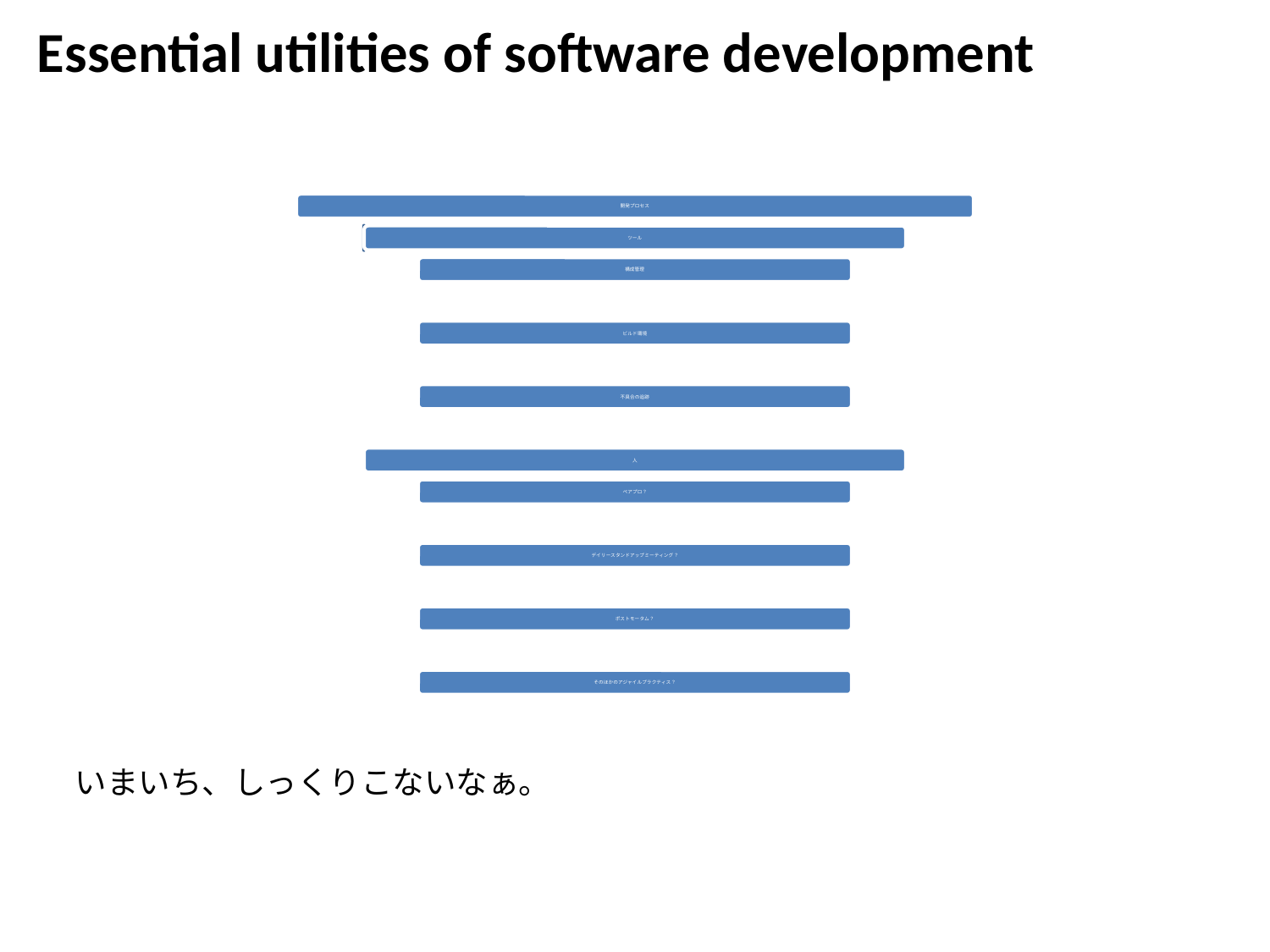

Essential utilities of software development
開発プロセス
ツール
構成管理
ビルド環境
人
ペアプロ？
不具合の追跡
ポストモータム？
デイリースタンドアップミーティング？
そのほかのアジャイルプラクティス？
いまいち、しっくりこないなぁ。